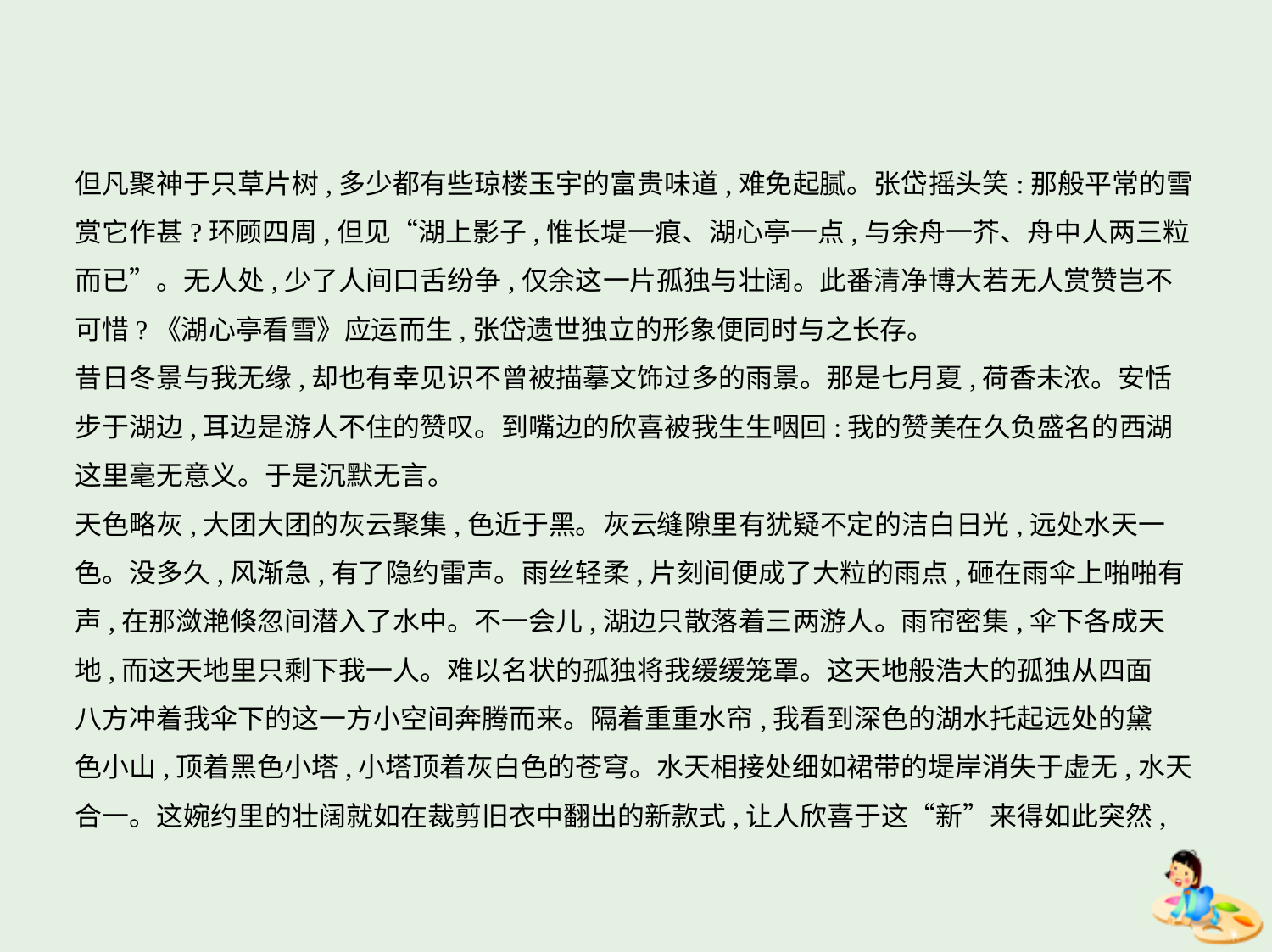

但凡聚神于只草片树,多少都有些琼楼玉宇的富贵味道,难免起腻。张岱摇头笑:那般平常的雪
赏它作甚?环顾四周,但见“湖上影子,惟长堤一痕、湖心亭一点,与余舟一芥、舟中人两三粒
而已”。无人处,少了人间口舌纷争,仅余这一片孤独与壮阔。此番清净博大若无人赏赞岂不
可惜?《湖心亭看雪》应运而生,张岱遗世独立的形象便同时与之长存。
昔日冬景与我无缘,却也有幸见识不曾被描摹文饰过多的雨景。那是七月夏,荷香未浓。安恬
步于湖边,耳边是游人不住的赞叹。到嘴边的欣喜被我生生咽回:我的赞美在久负盛名的西湖
这里毫无意义。于是沉默无言。
天色略灰,大团大团的灰云聚集,色近于黑。灰云缝隙里有犹疑不定的洁白日光,远处水天一
色。没多久,风渐急,有了隐约雷声。雨丝轻柔,片刻间便成了大粒的雨点,砸在雨伞上啪啪有
声,在那潋滟倏忽间潜入了水中。不一会儿,湖边只散落着三两游人。雨帘密集,伞下各成天
地,而这天地里只剩下我一人。难以名状的孤独将我缓缓笼罩。这天地般浩大的孤独从四面
八方冲着我伞下的这一方小空间奔腾而来。隔着重重水帘,我看到深色的湖水托起远处的黛
色小山,顶着黑色小塔,小塔顶着灰白色的苍穹。水天相接处细如裙带的堤岸消失于虚无,水天
合一。这婉约里的壮阔就如在裁剪旧衣中翻出的新款式,让人欣喜于这“新”来得如此突然,